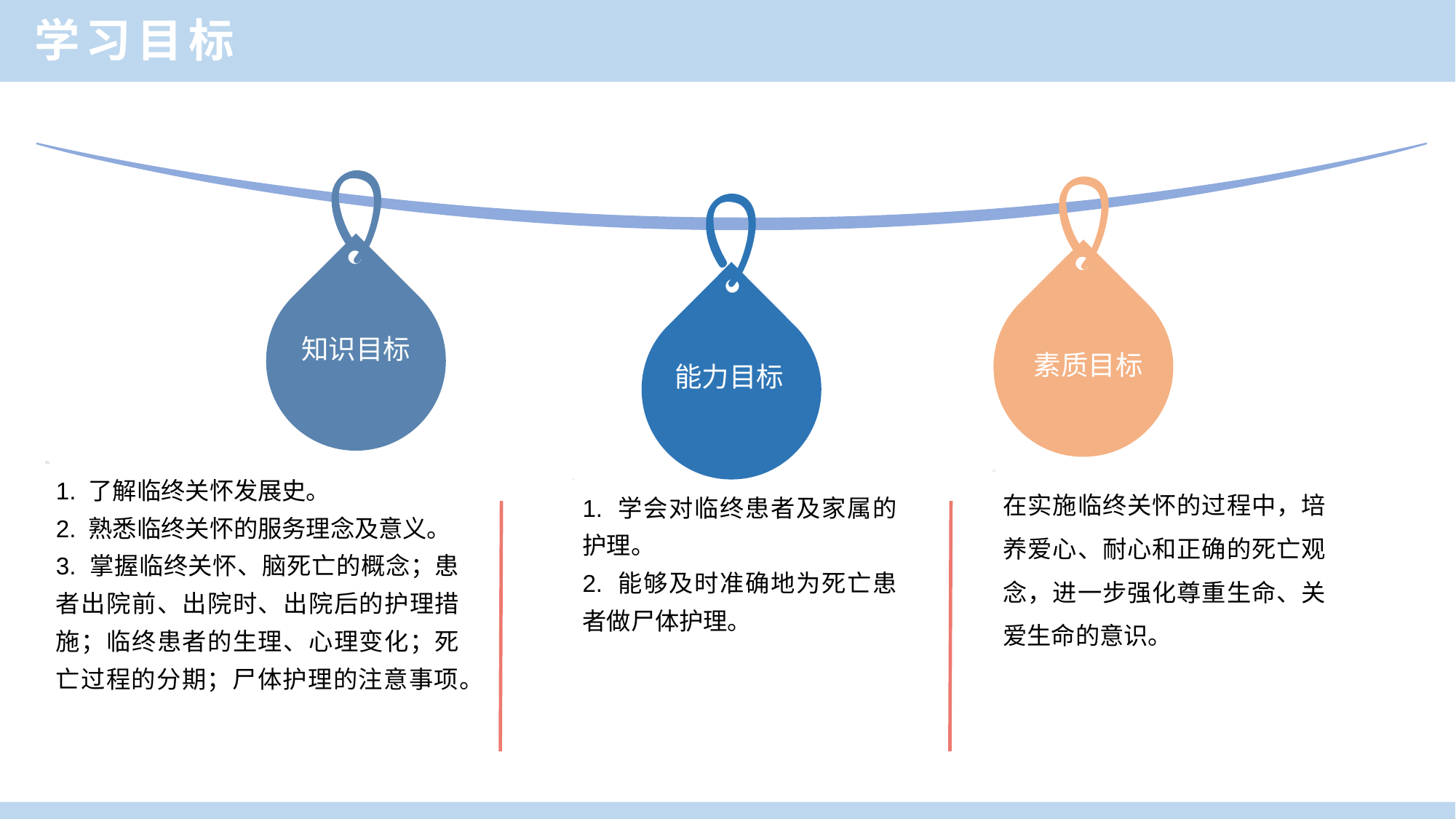

学习目标

知识目标

素质目标

能力目标
1. 了解临终关怀发展史。
2. 熟悉临终关怀的服务理念及意义。
3. 掌握临终关怀、脑死亡的概念；患者出院前、出院时、出院后的护理措施；临终患者的生理、心理变化；死亡过程的分期；尸体护理的注意事项。
在实施临终关怀的过程中，培养爱心、耐心和正确的死亡观念，进一步强化尊重生命、关爱生命的意识。
1. 学会对临终患者及家属的护理。
2. 能够及时准确地为死亡患者做尸体护理。